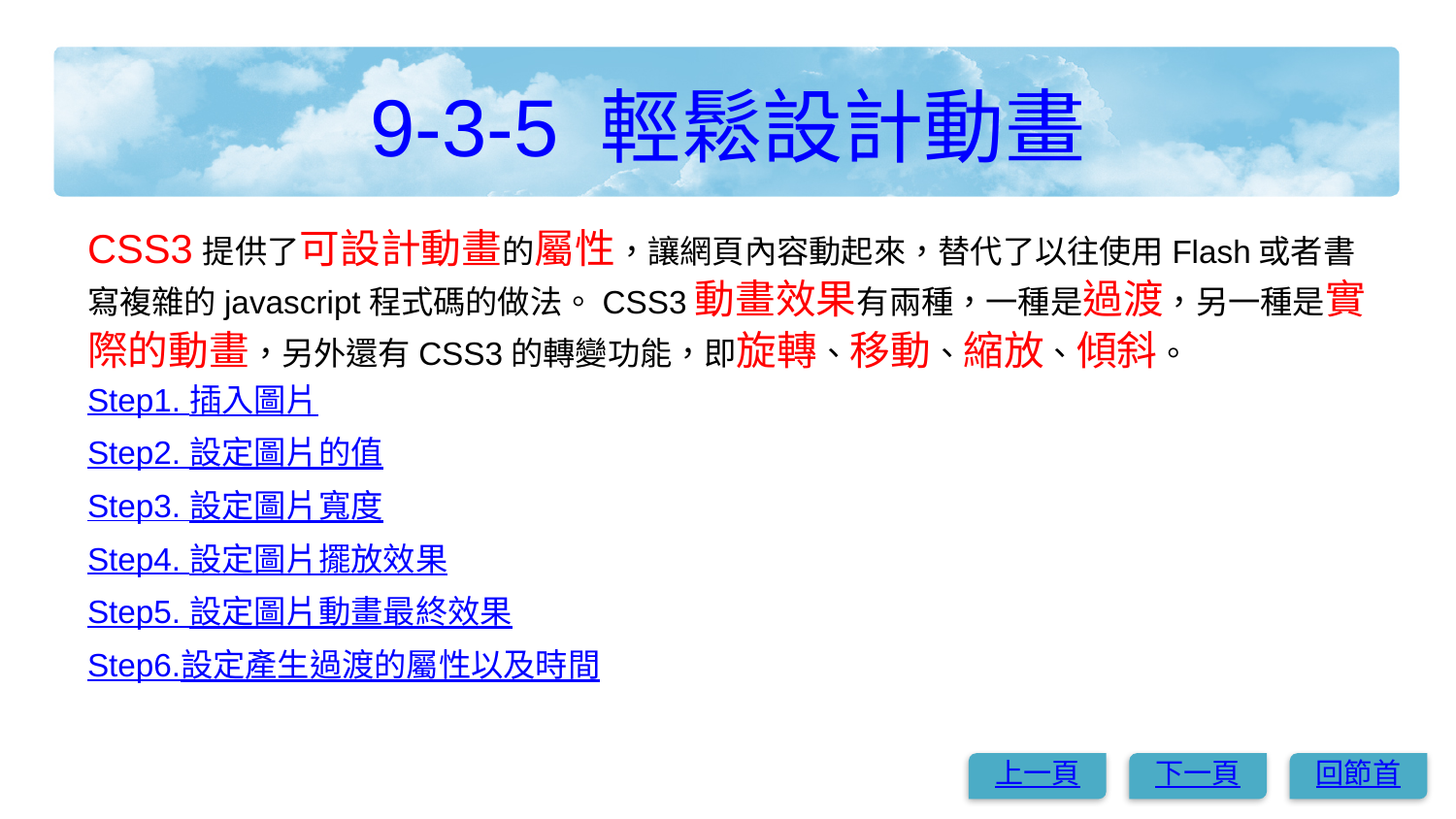

# 9-3-5 輕鬆設計動畫
CSS3提供了可設計動畫的屬性，讓網頁內容動起來，替代了以往使用Flash或者書寫複雜的javascript程式碼的做法。CSS3動畫效果有兩種，一種是過渡，另一種是實際的動畫，另外還有CSS3的轉變功能，即旋轉、移動、縮放、傾斜。
Step1. 插入圖片
Step2. 設定圖片的值
Step3. 設定圖片寬度
Step4. 設定圖片擺放效果
Step5. 設定圖片動畫最終效果
Step6.設定產生過渡的屬性以及時間
上一頁
下一頁
回節首